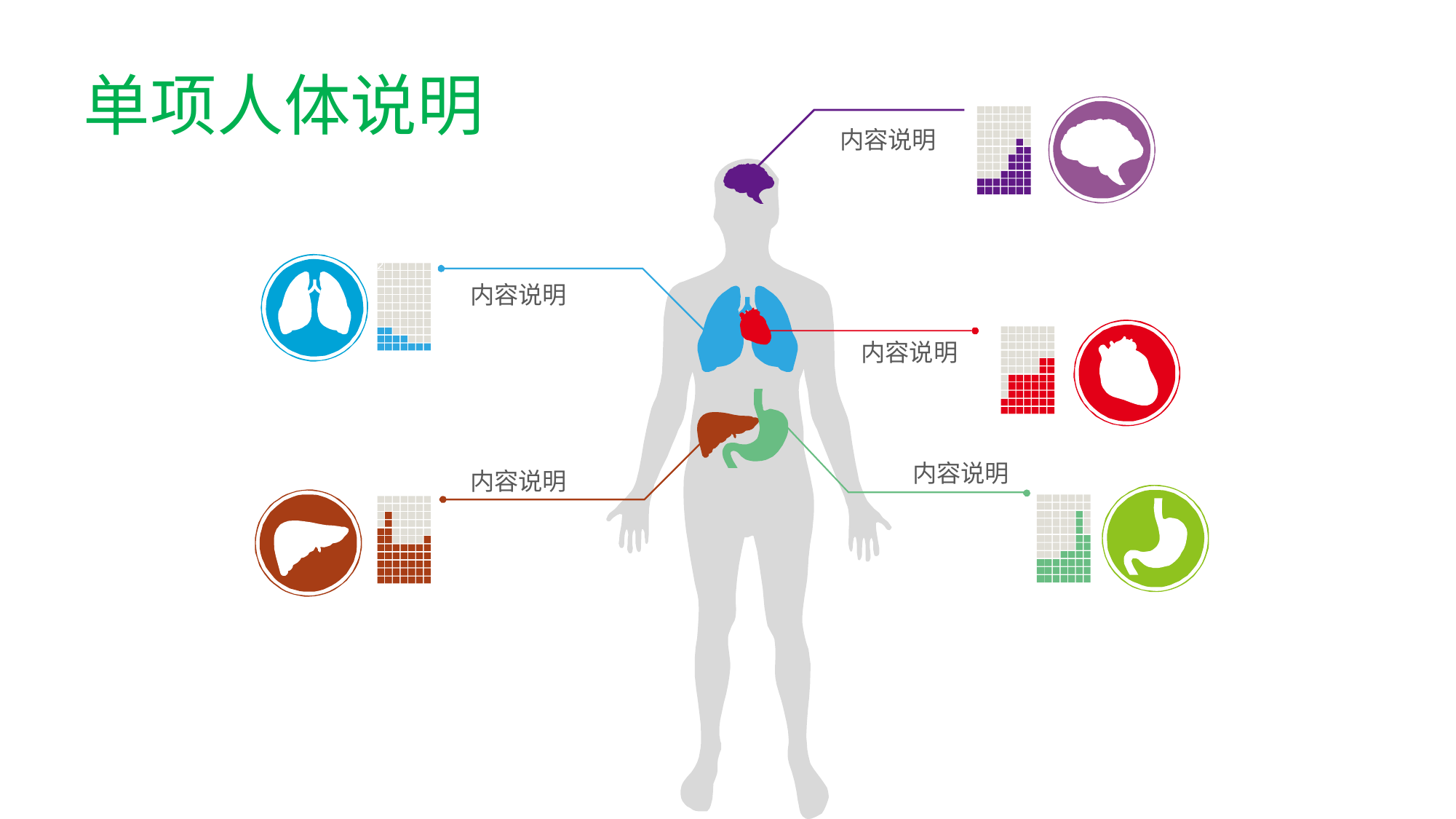

# 单项人体说明

内容说明

内容说明

内容说明

内容说明
内容说明